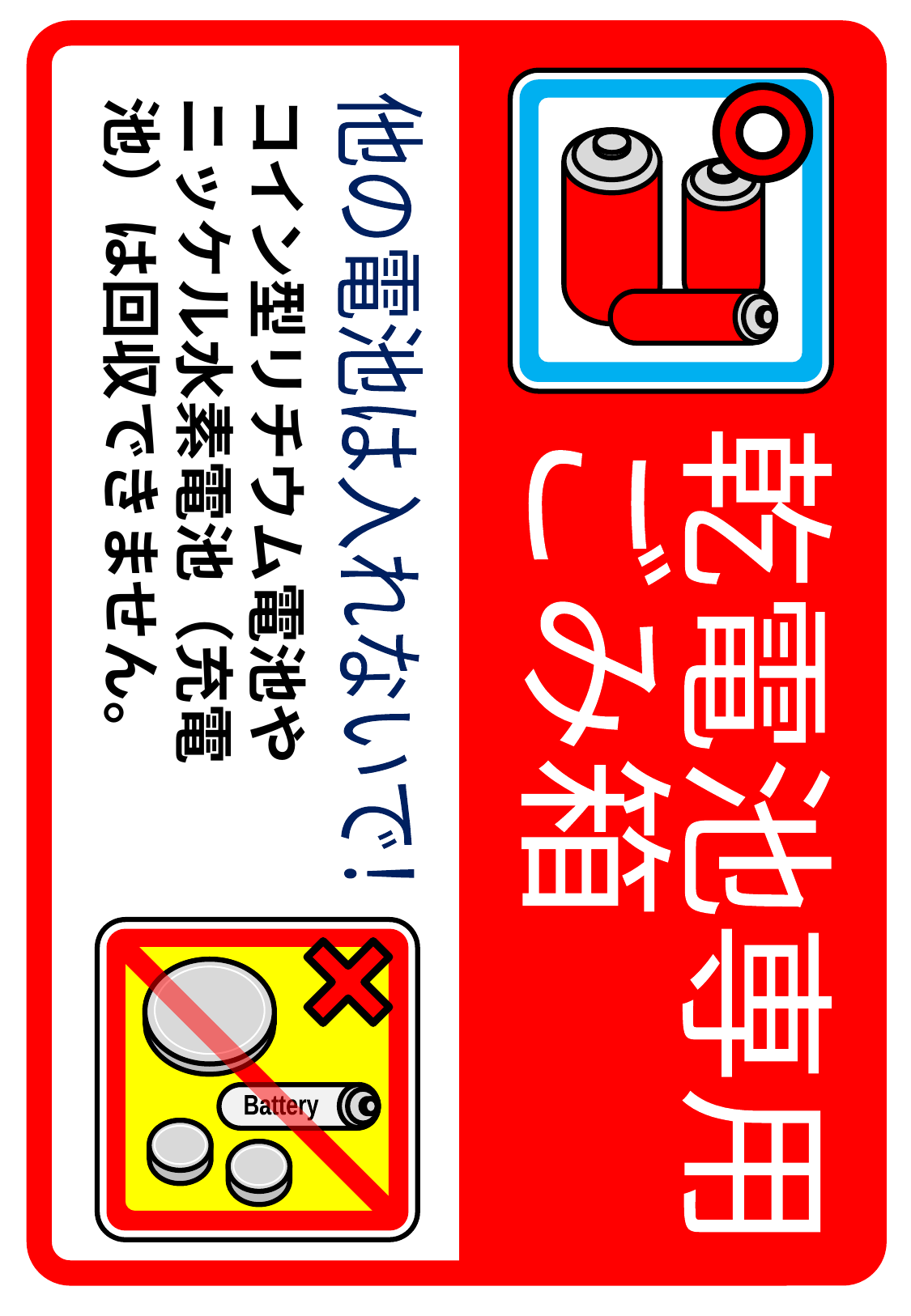

コイン型リチウム電池や
ニッケル水素電池（充電池）は回収できません。
他の電池は入れないで！

乾電池専用
ごみ箱

Battery